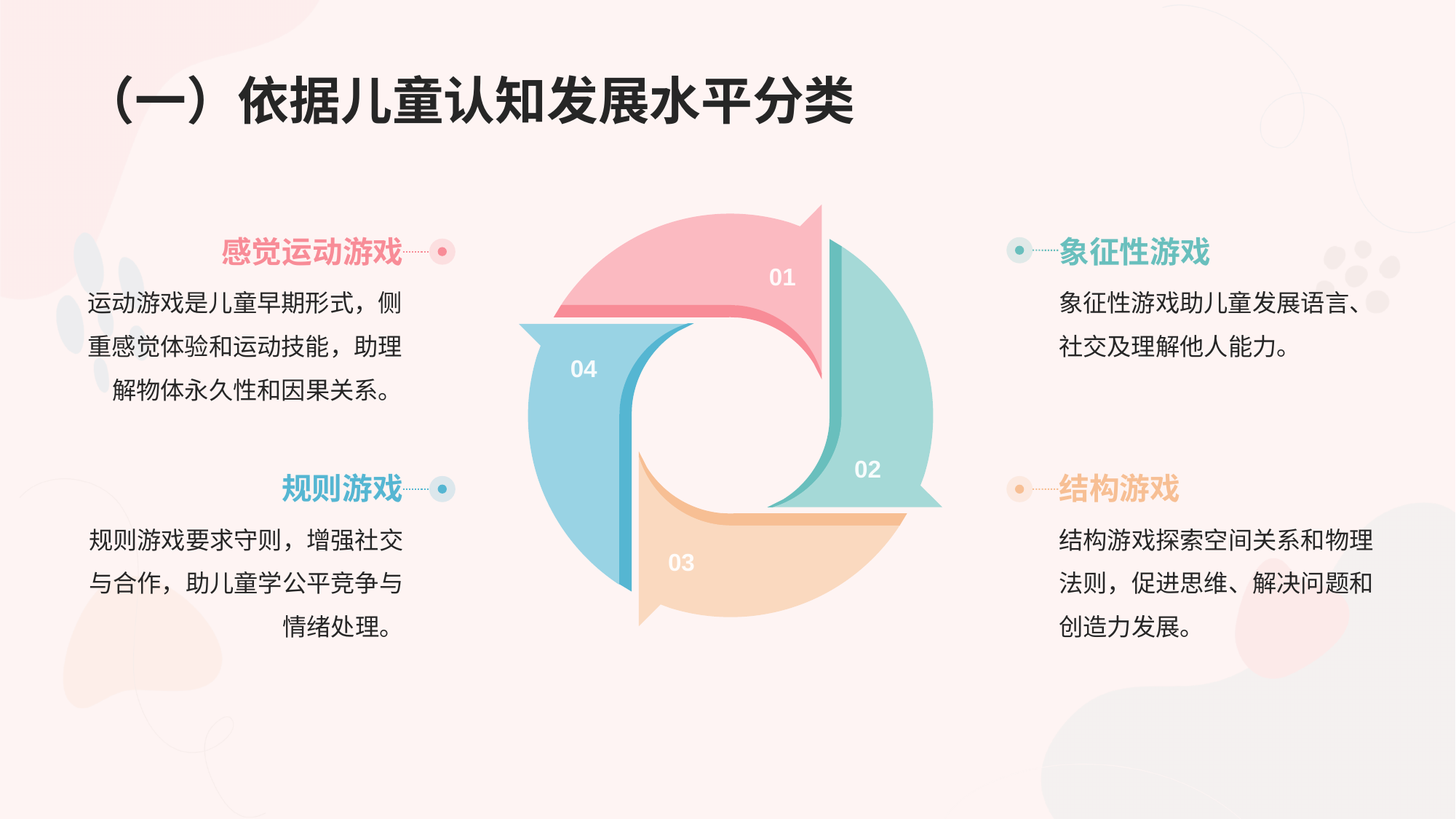

# （一）依据儿童认知发展水平分类

感觉运动游戏
象征性游戏

01

运动游戏是儿童早期形式，侧重感觉体验和运动技能，助理解物体永久性和因果关系。
象征性游戏助儿童发展语言、社交及理解他人能力。

04

规则游戏
结构游戏
02

规则游戏要求守则，增强社交与合作，助儿童学公平竞争与情绪处理。
结构游戏探索空间关系和物理法则，促进思维、解决问题和创造力发展。
03